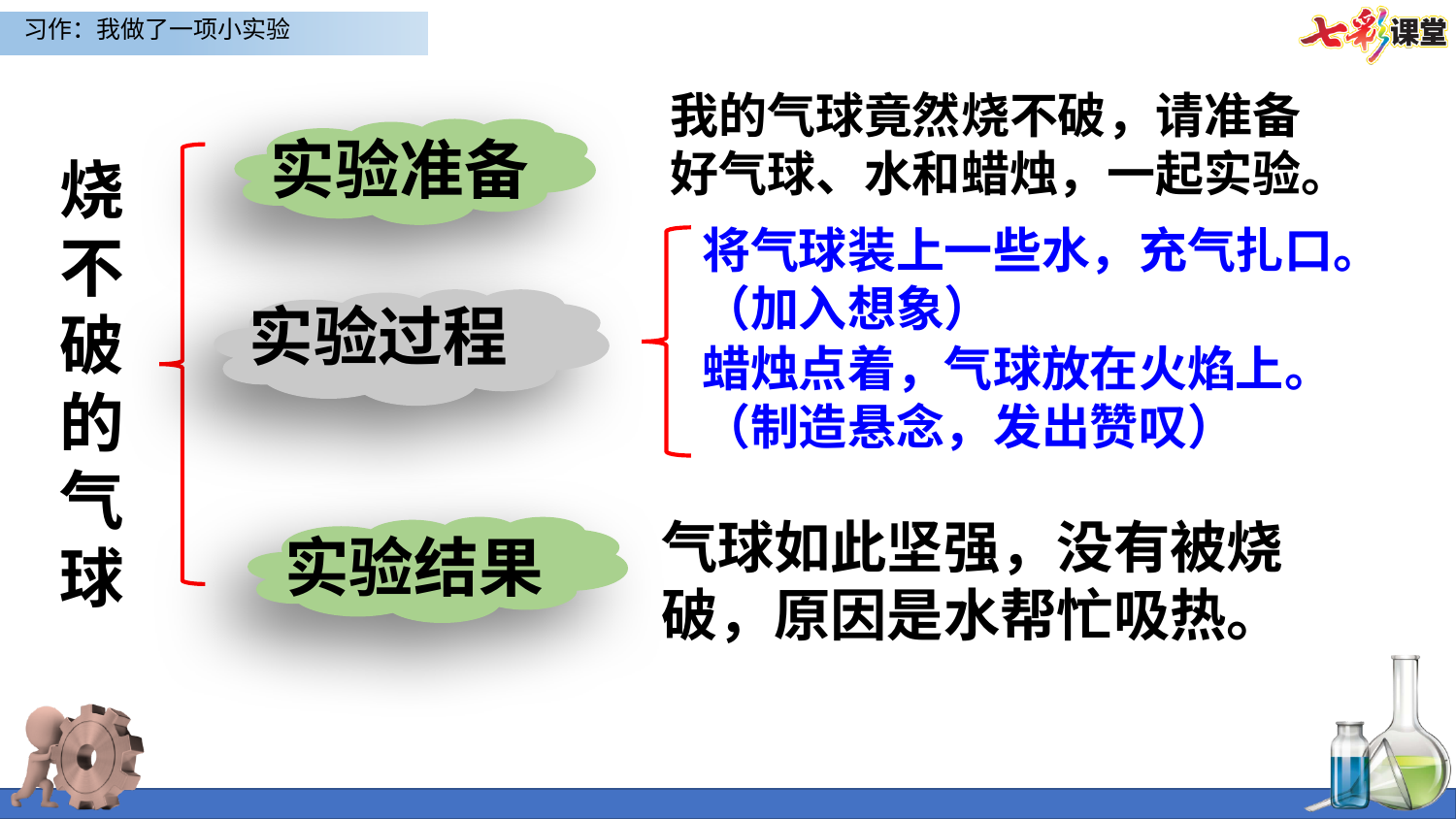

我的气球竟然烧不破，请准备好气球、水和蜡烛，一起实验。

实验准备
烧不破的气球

将气球装上一些水，充气扎口。
（加入想象）

实验过程

蜡烛点着，气球放在火焰上。
（制造悬念，发出赞叹）
气球如此坚强，没有被烧破，原因是水帮忙吸热。

实验结果